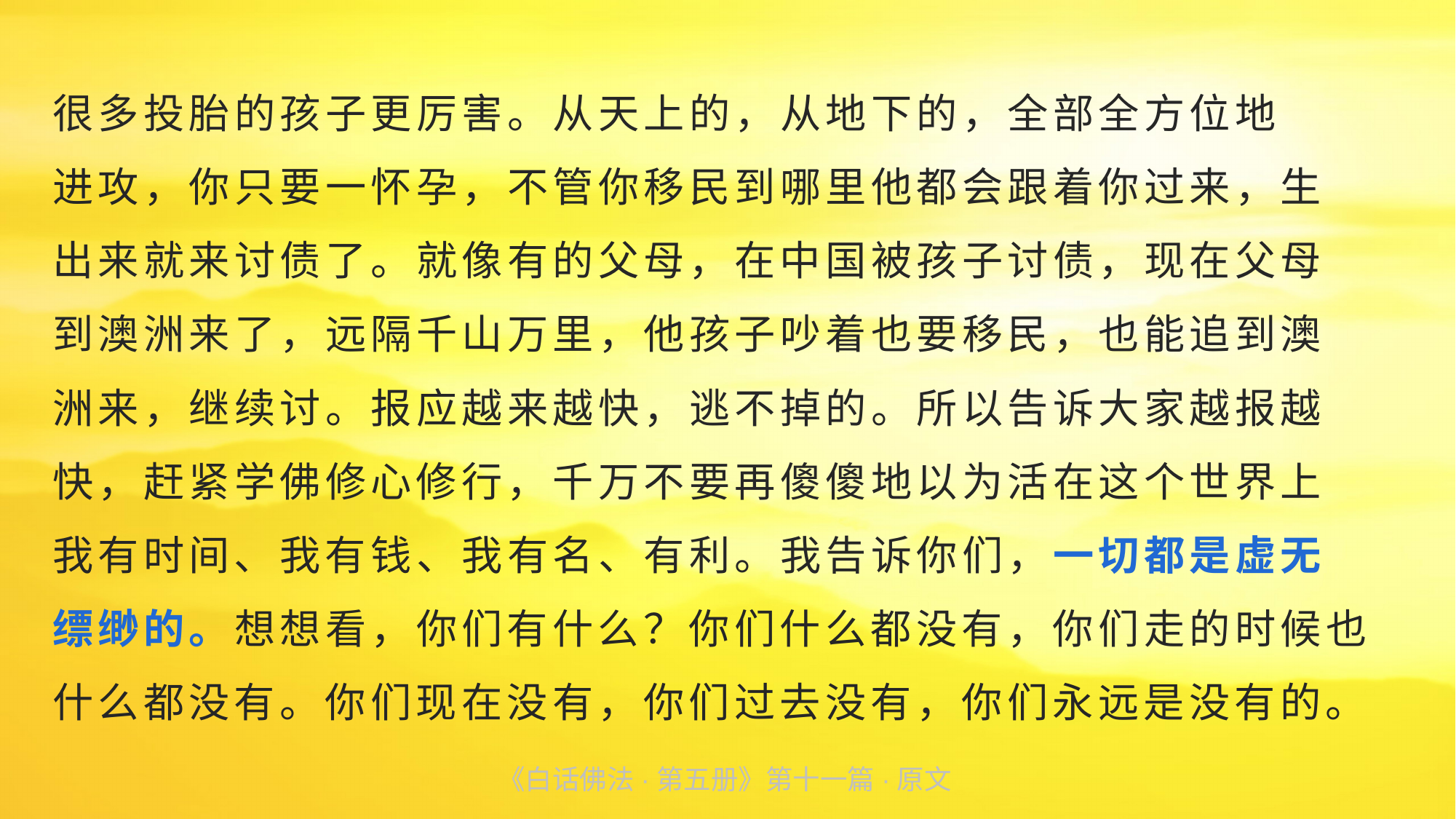

很多投胎的孩子更厉害。从天上的，从地下的，全部全方位地
进攻，你只要一怀孕，不管你移民到哪里他都会跟着你过来，生
出来就来讨债了。就像有的父母，在中国被孩子讨债，现在父母
到澳洲来了，远隔千山万里，他孩子吵着也要移民，也能追到澳
洲来，继续讨。报应越来越快，逃不掉的。所以告诉大家越报越
快，赶紧学佛修心修行，千万不要再傻傻地以为活在这个世界上
我有时间、我有钱、我有名、有利。我告诉你们，一切都是虚无
缥缈的。想想看，你们有什么？你们什么都没有，你们走的时候也什么都没有。你们现在没有，你们过去没有，你们永远是没有的。
《白话佛法·第五册》第十一篇·原文